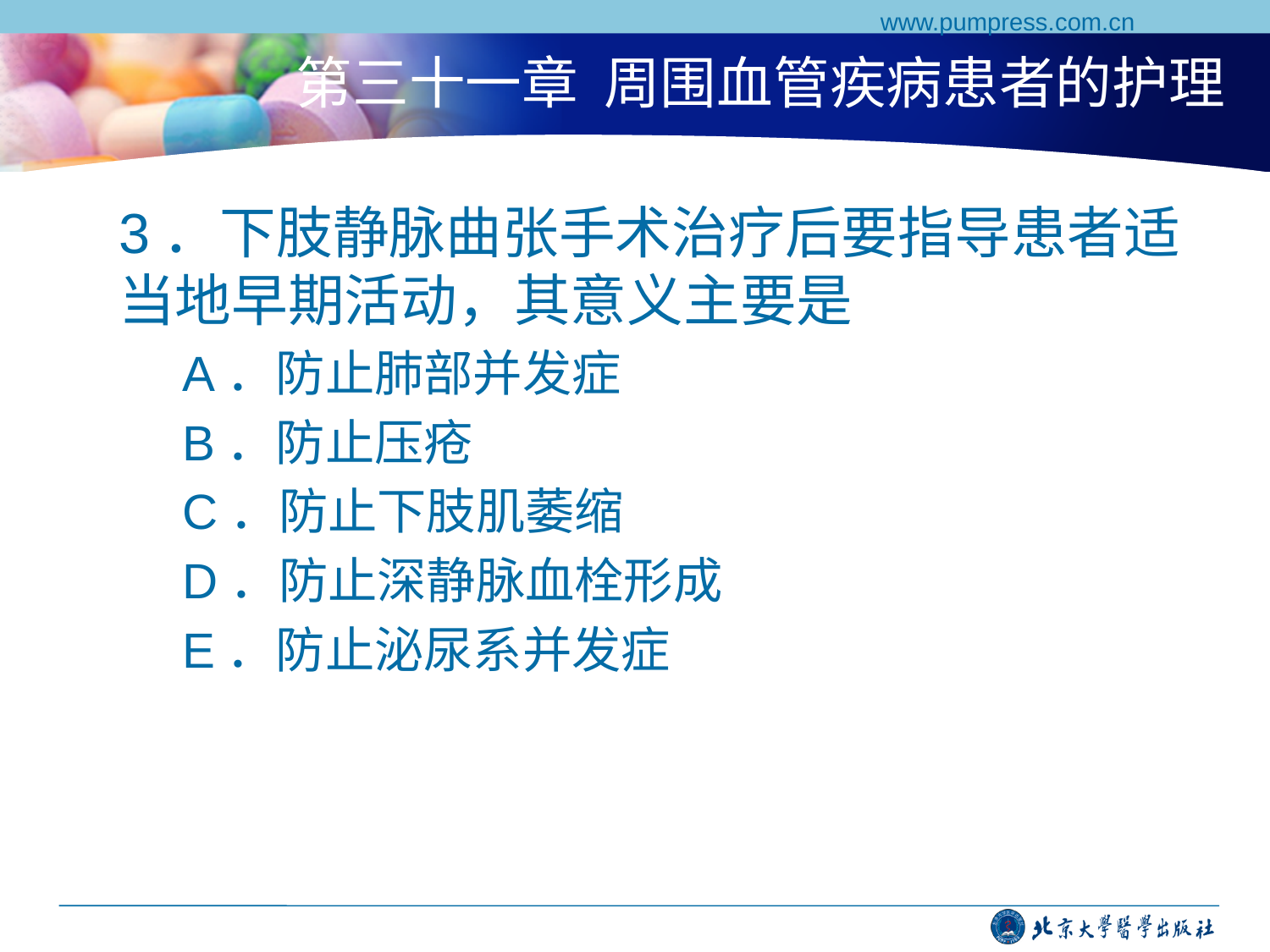

www.pumpress.com.cn
# 第三十一章  周围血管疾病患者的护理
3．下肢静脉曲张手术治疗后要指导患者适当地早期活动，其意义主要是
A．防止肺部并发症
B．防止压疮
C．防止下肢肌萎缩
D．防止深静脉血栓形成
E．防止泌尿系并发症